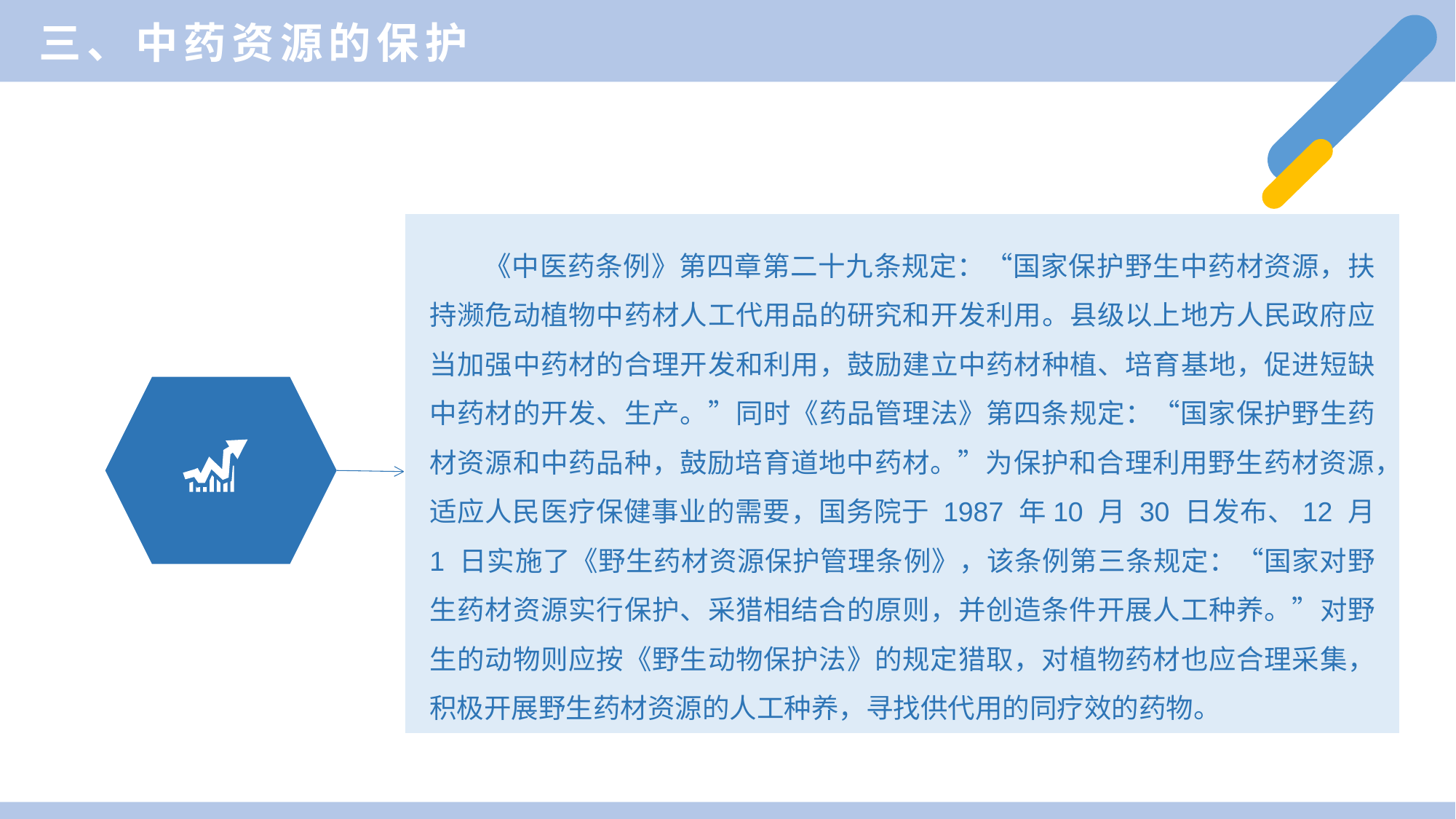

三、中药资源的保护

《中医药条例》第四章第二十九条规定：“国家保护野生中药材资源，扶持濒危动植物中药材人工代用品的研究和开发利用。县级以上地方人民政府应当加强中药材的合理开发和利用，鼓励建立中药材种植、培育基地，促进短缺中药材的开发、生产。”同时《药品管理法》第四条规定：“国家保护野生药材资源和中药品种，鼓励培育道地中药材。”为保护和合理利用野生药材资源，适应人民医疗保健事业的需要，国务院于 1987 年10 月 30 日发布、12 月 1 日实施了《野生药材资源保护管理条例》，该条例第三条规定：“国家对野生药材资源实行保护、采猎相结合的原则，并创造条件开展人工种养。”对野生的动物则应按《野生动物保护法》的规定猎取，对植物药材也应合理采集，积极开展野生药材资源的人工种养，寻找供代用的同疗效的药物。